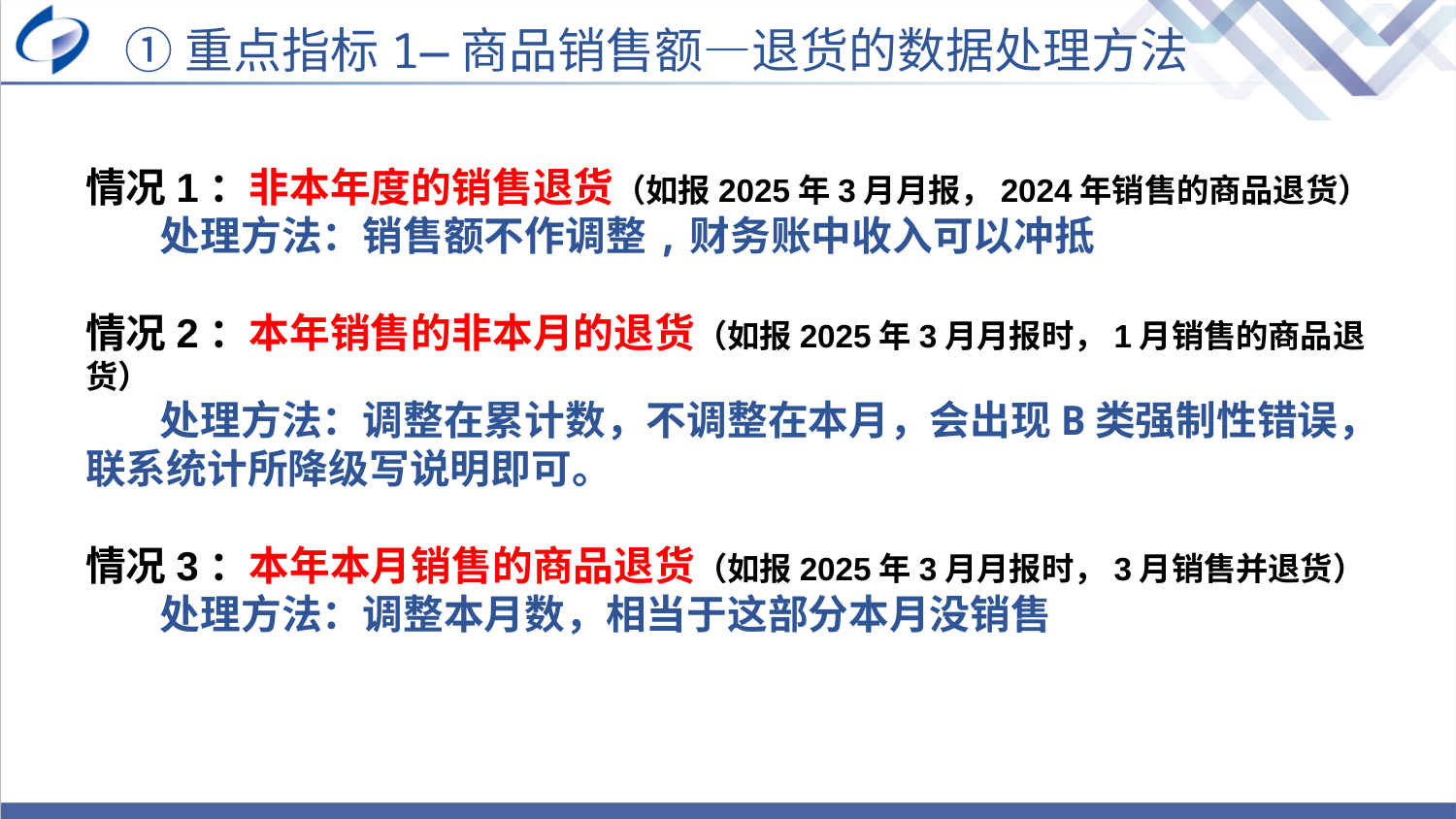

①重点指标1—商品销售额—退货的数据处理方法
情况1：非本年度的销售退货（如报2025年3月月报，2024年销售的商品退货）
       处理方法：销售额不作调整,财务账中收入可以冲抵

情况2：本年销售的非本月的退货（如报2025年3月月报时，1月销售的商品退货）
       处理方法：调整在累计数，不调整在本月，会出现B类强制性错误，联系统计所降级写说明即可。

情况3：本年本月销售的商品退货（如报2025年3月月报时，3月销售并退货）
       处理方法：调整本月数，相当于这部分本月没销售